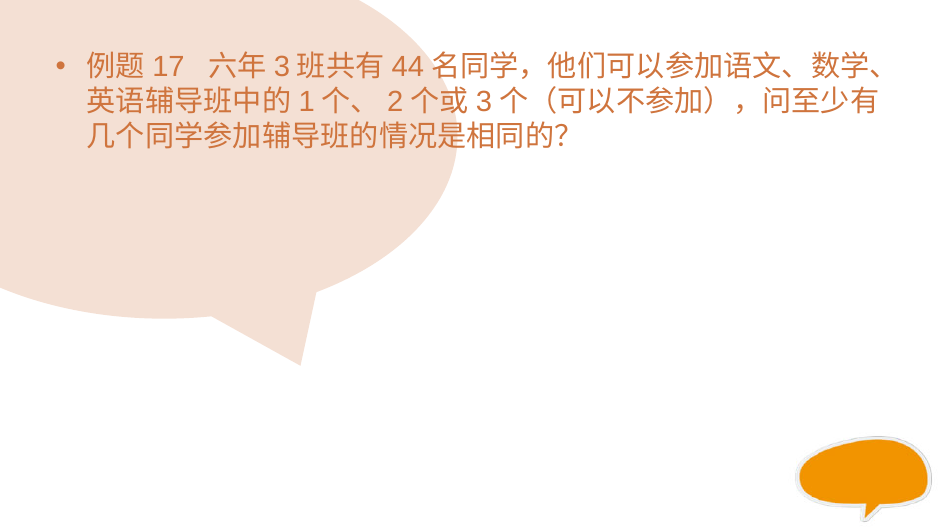

#
例题17  六年3班共有44名同学，他们可以参加语文、数学、英语辅导班中的1个、2个或3个（可以不参加），问至少有几个同学参加辅导班的情况是相同的？